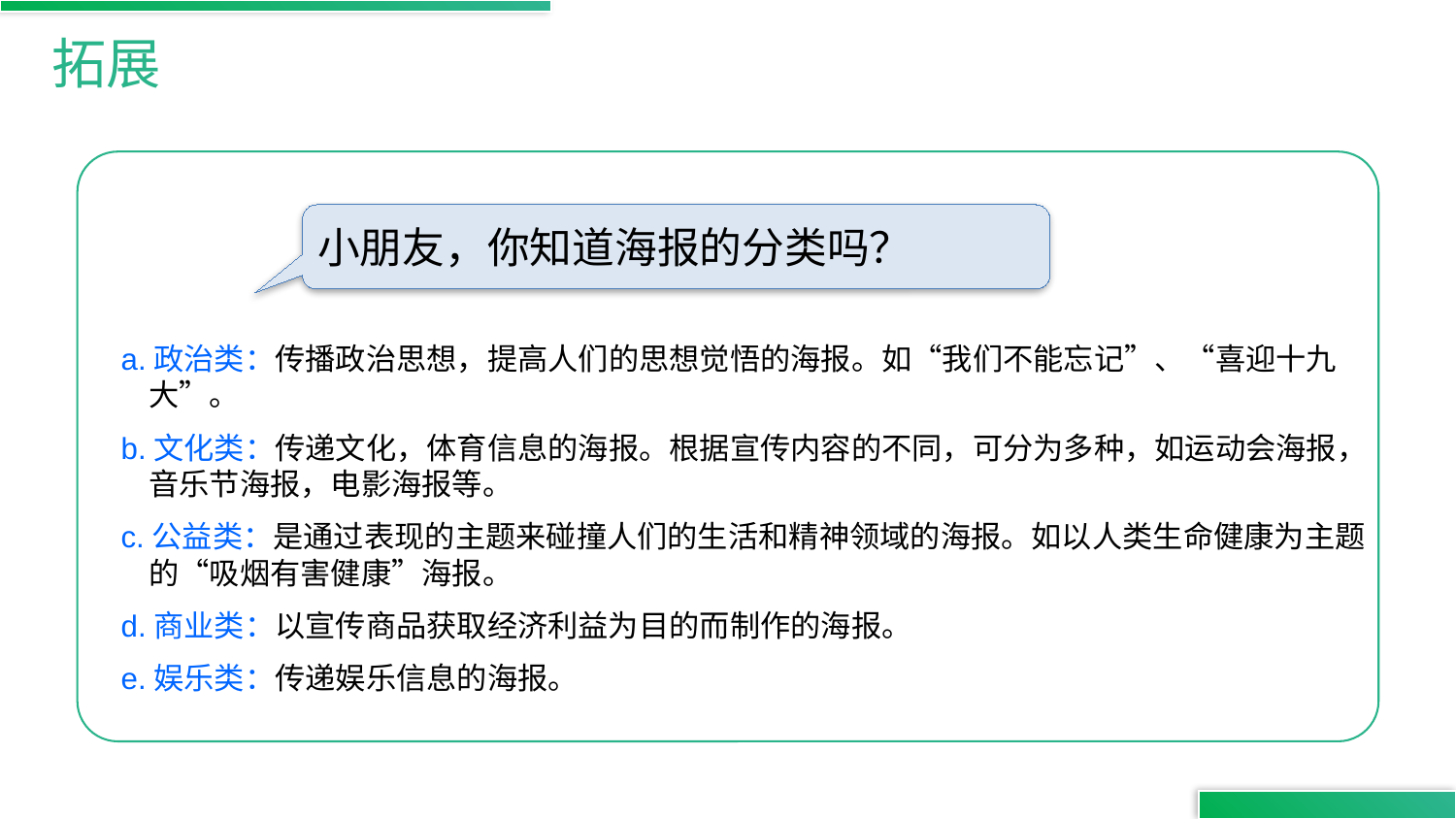

拓展
小朋友，你知道海报的分类吗？
a.政治类：传播政治思想，提高人们的思想觉悟的海报。如“我们不能忘记”、“喜迎十九大”。
b.文化类：传递文化，体育信息的海报。根据宣传内容的不同，可分为多种，如运动会海报，音乐节海报，电影海报等。
c.公益类：是通过表现的主题来碰撞人们的生活和精神领域的海报。如以人类生命健康为主题的“吸烟有害健康”海报。
d.商业类：以宣传商品获取经济利益为目的而制作的海报。
e.娱乐类：传递娱乐信息的海报。